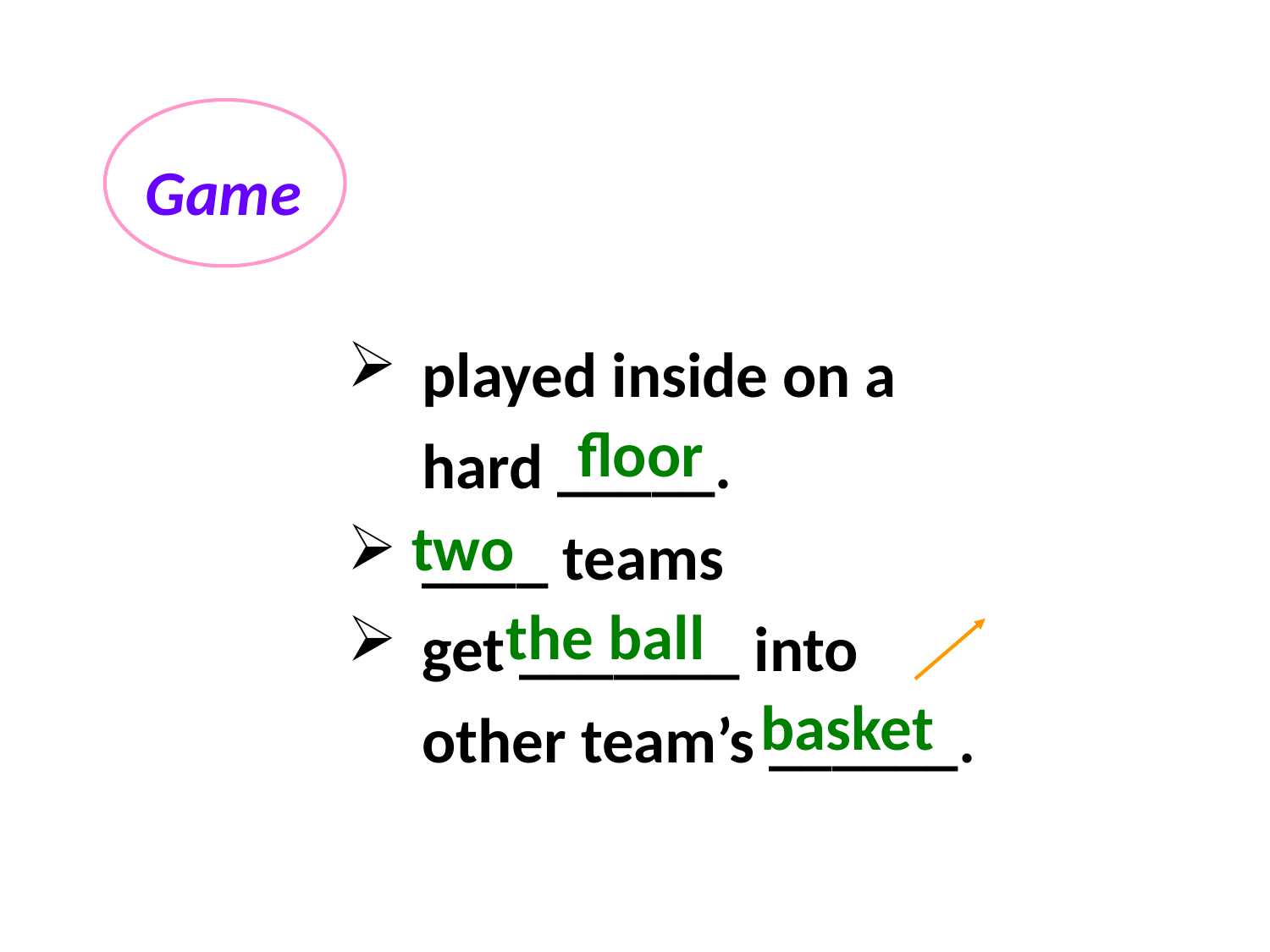

Game

played inside on a hard _____.
____ teams
get _______ into other team’s ______.
floor
two
n.篮；筐
the ball

basket